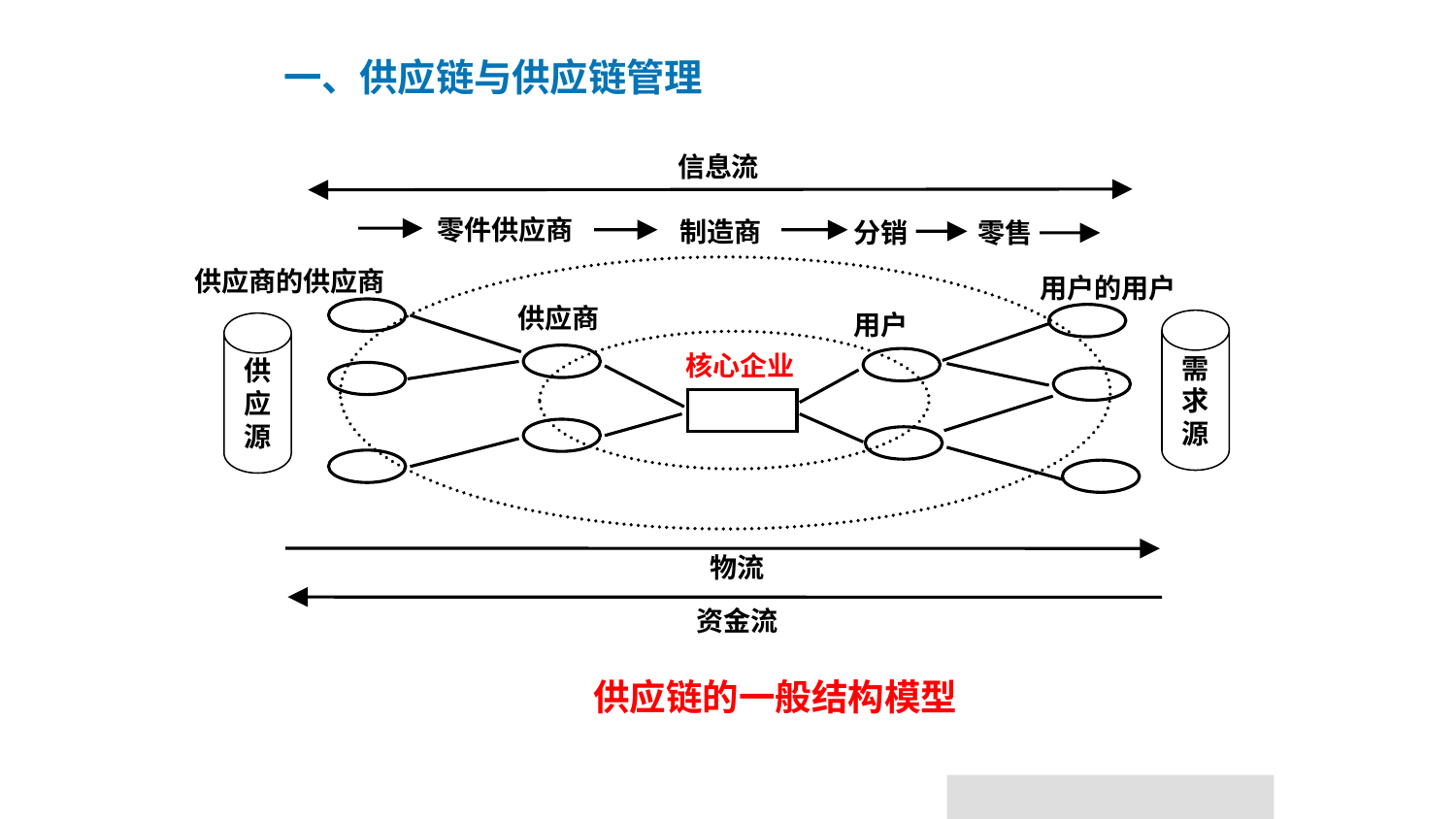

# 一、供应链与供应链管理
信息流

零件供应商
制造商
零售
分销

供应商的供应商
用户的用户
供应商

用户

需
求
源
供
应
源

核心企业

物流

资金流
供应链的一般结构模型